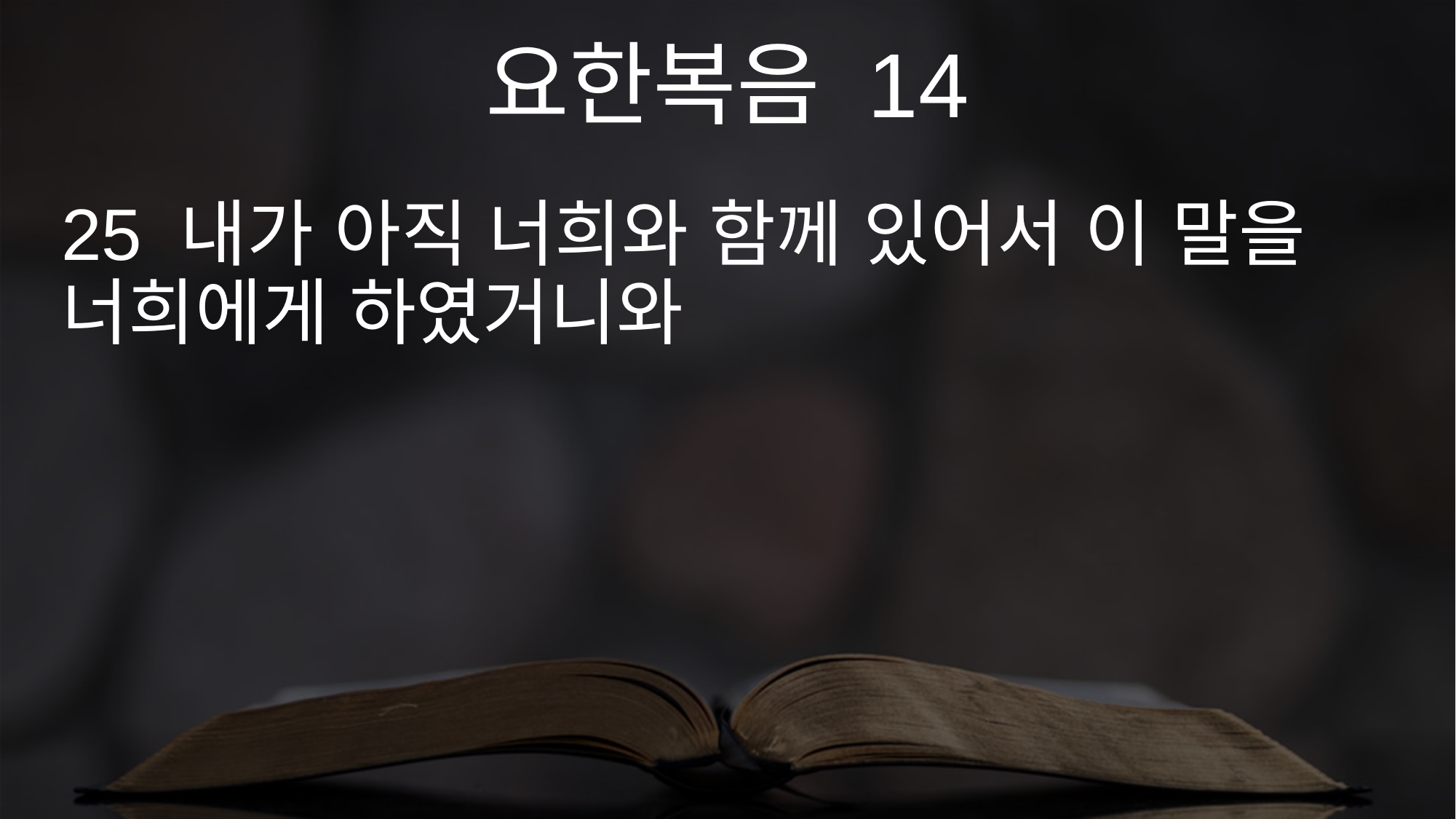

요한복음 14
25 내가 아직 너희와 함께 있어서 이 말을 너희에게 하였거니와